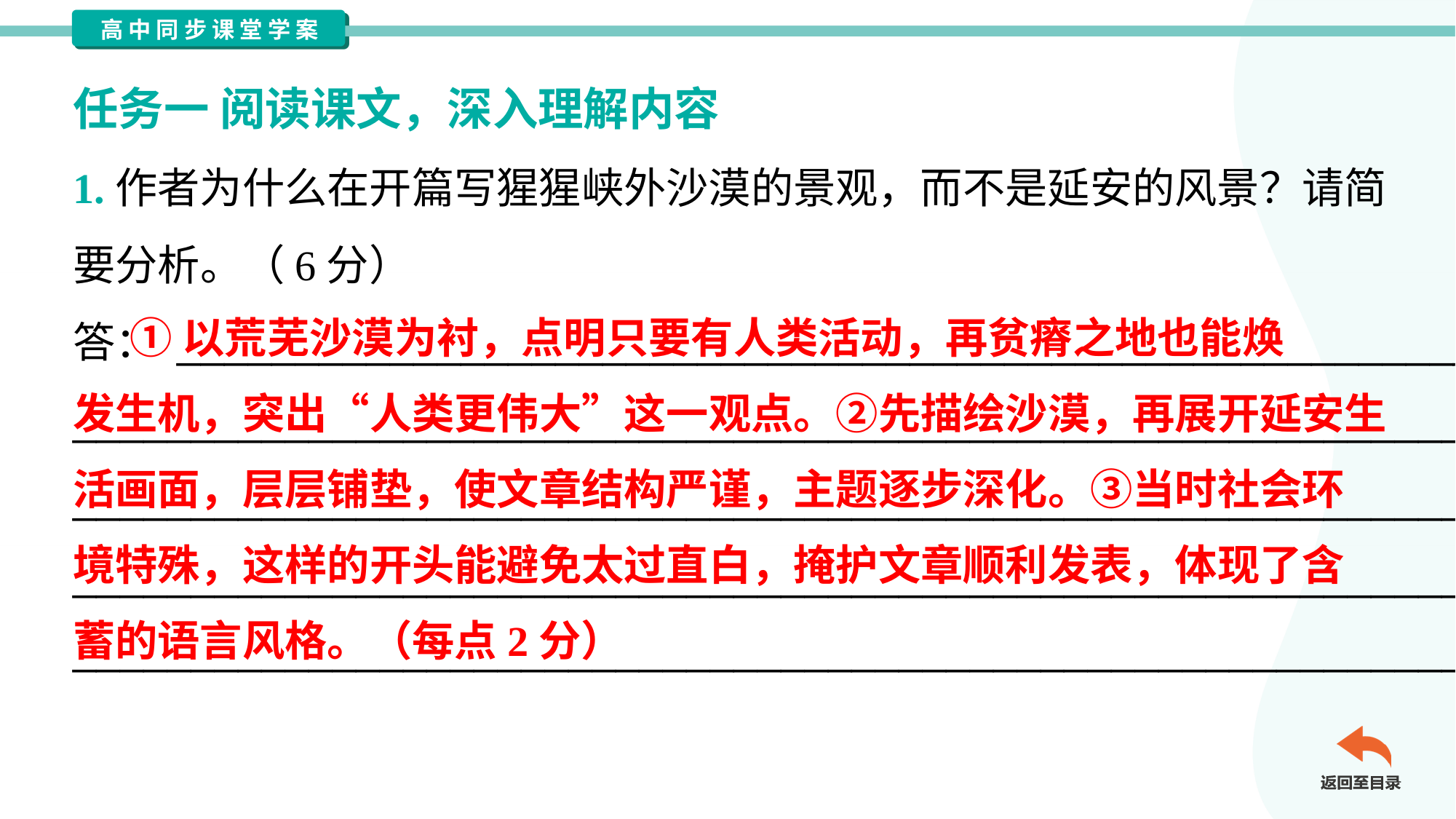

任务一 阅读课文，深入理解内容
1.作者为什么在开篇写猩猩峡外沙漠的景观，而不是延安的风景？请简
要分析。（6分）
答： ________________________________________________________
_____________________________________________________________
_____________________________________________________________
_____________________________________________________________
_____________________________________________________________
      ①以荒芜沙漠为衬，点明只要有人类活动，再贫瘠之地也能焕
发生机，突出“人类更伟大”这一观点。②先描绘沙漠，再展开延安生
活画面，层层铺垫，使文章结构严谨，主题逐步深化。③当时社会环
境特殊，这样的开头能避免太过直白，掩护文章顺利发表，体现了含
蓄的语言风格。（每点2分）